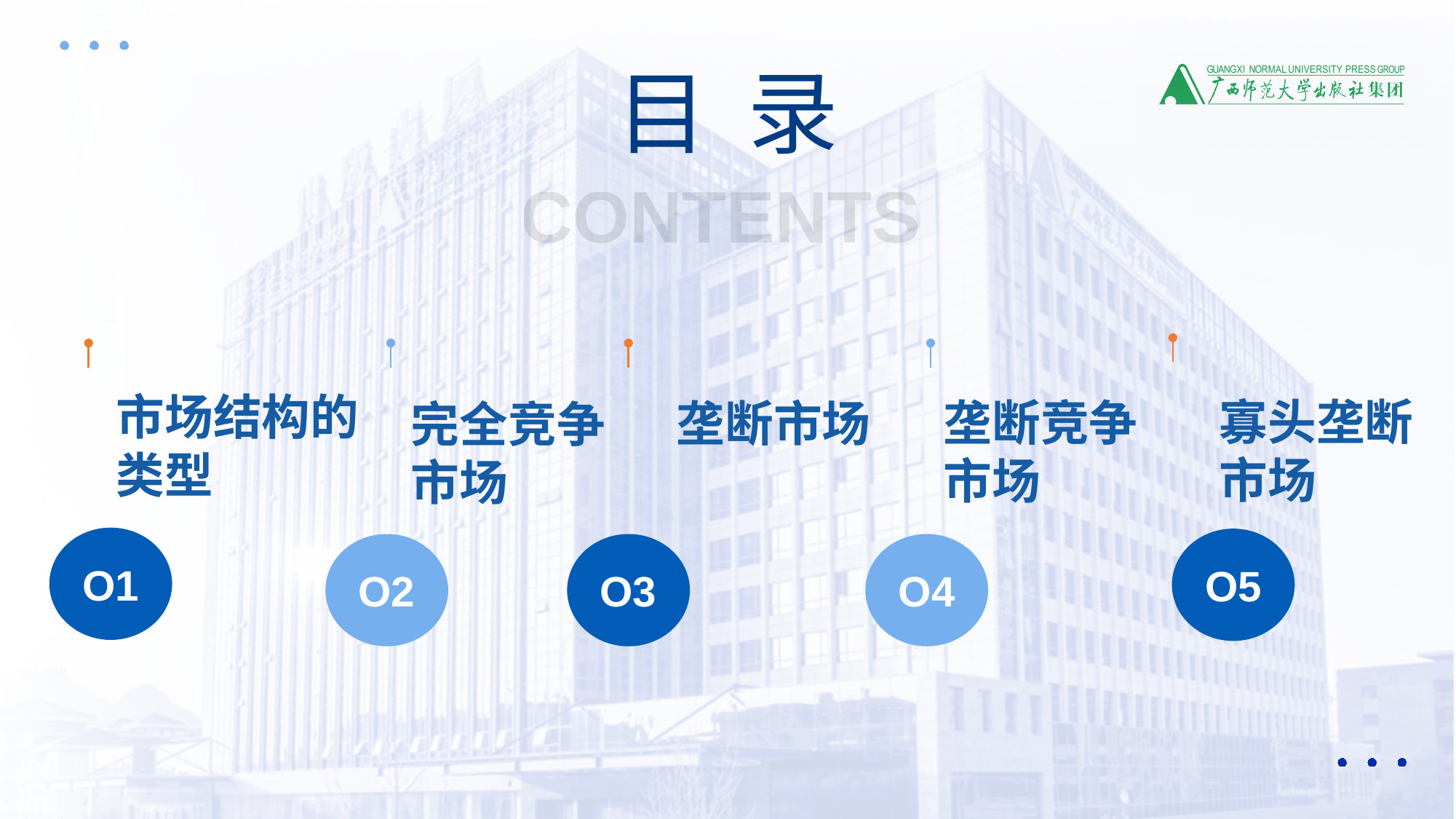

目  录
CONTENTS
市场结构的类型
寡头垄断市场
垄断竞争市场
完全竞争市场
垄断市场
O1
O5
O2
O3
O4